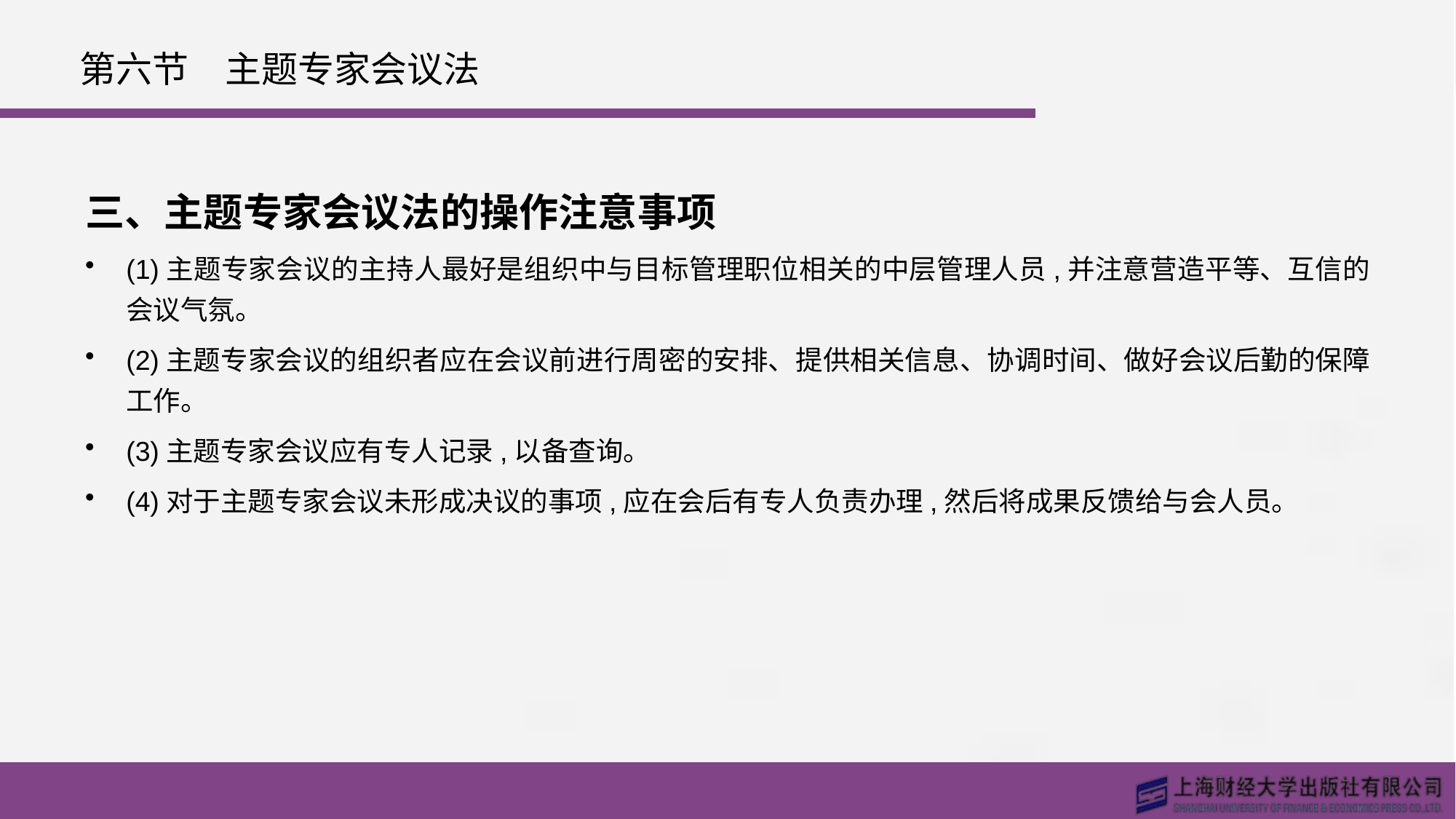

# 第六节　主题专家会议法
三、主题专家会议法的操作注意事项
(1)主题专家会议的主持人最好是组织中与目标管理职位相关的中层管理人员,并注意营造平等、互信的会议气氛。
(2)主题专家会议的组织者应在会议前进行周密的安排、提供相关信息、协调时间、做好会议后勤的保障工作。
(3)主题专家会议应有专人记录,以备查询。
(4)对于主题专家会议未形成决议的事项,应在会后有专人负责办理,然后将成果反馈给与会人员。